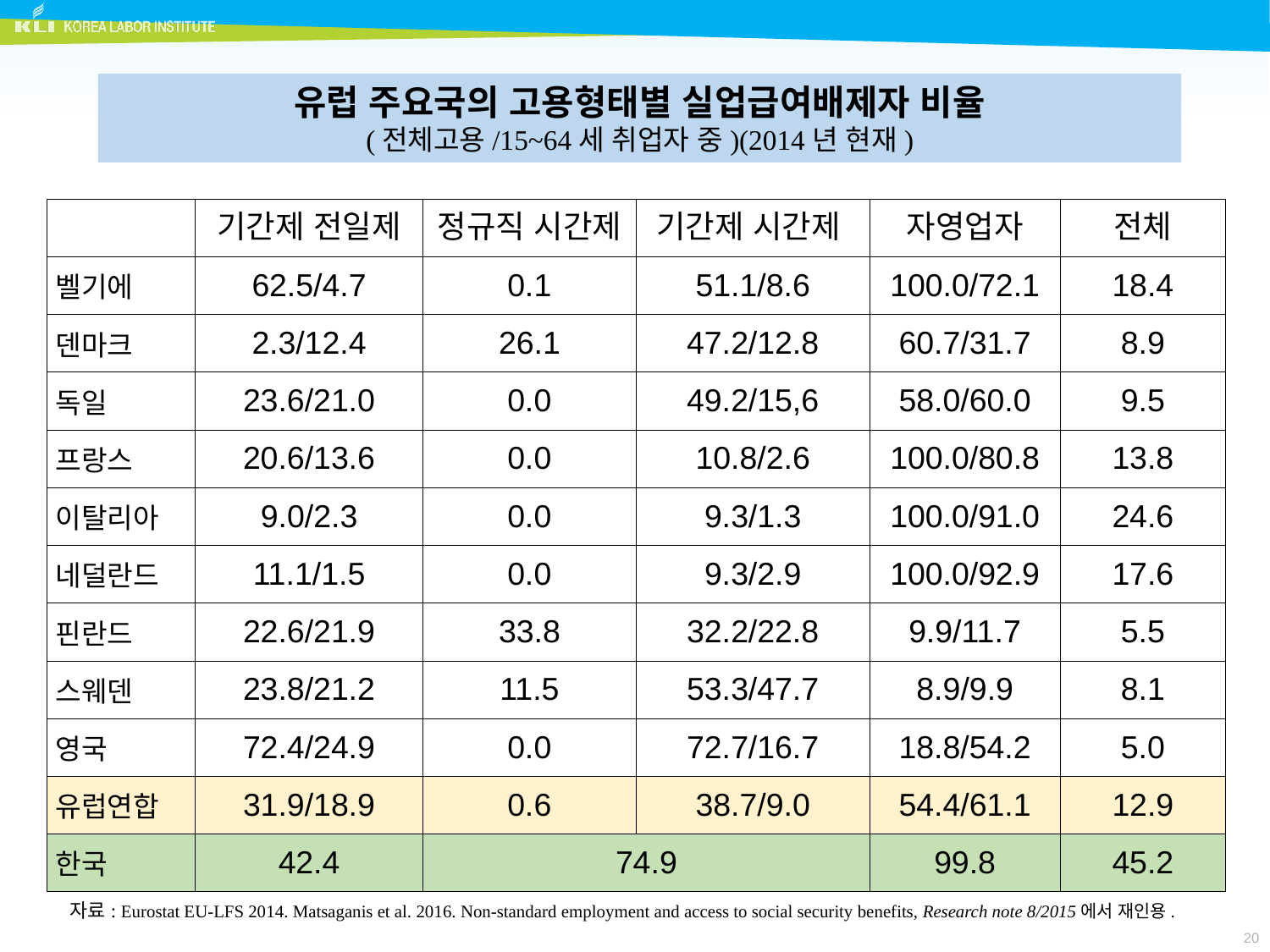

유럽 주요국의 고용형태별 실업급여배제자 비율
(전체고용/15~64세 취업자 중)(2014년 현재)

|  | 기간제 전일제 | 정규직 시간제 | 기간제 시간제 | 자영업자 | 전체 |
| --- | --- | --- | --- | --- | --- |
| 벨기에 | 62.5/4.7 | 0.1 | 51.1/8.6 | 100.0/72.1 | 18.4 |
| 덴마크 | 2.3/12.4 | 26.1 | 47.2/12.8 | 60.7/31.7 | 8.9 |
| 독일 | 23.6/21.0 | 0.0 | 49.2/15,6 | 58.0/60.0 | 9.5 |
| 프랑스 | 20.6/13.6 | 0.0 | 10.8/2.6 | 100.0/80.8 | 13.8 |
| 이탈리아 | 9.0/2.3 | 0.0 | 9.3/1.3 | 100.0/91.0 | 24.6 |
| 네덜란드 | 11.1/1.5 | 0.0 | 9.3/2.9 | 100.0/92.9 | 17.6 |
| 핀란드 | 22.6/21.9 | 33.8 | 32.2/22.8 | 9.9/11.7 | 5.5 |
| 스웨덴 | 23.8/21.2 | 11.5 | 53.3/47.7 | 8.9/9.9 | 8.1 |
| 영국 | 72.4/24.9 | 0.0 | 72.7/16.7 | 18.8/54.2 | 5.0 |
| 유럽연합 | 31.9/18.9 | 0.6 | 38.7/9.0 | 54.4/61.1 | 12.9 |
| 한국 | 42.4 | 74.9 |  | 99.8 | 45.2 |

자료: Eurostat EU-LFS 2014. Matsaganis et al. 2016. Non-standard employment and access to social security benefits, Research note 8/2015에서 재인용.
20